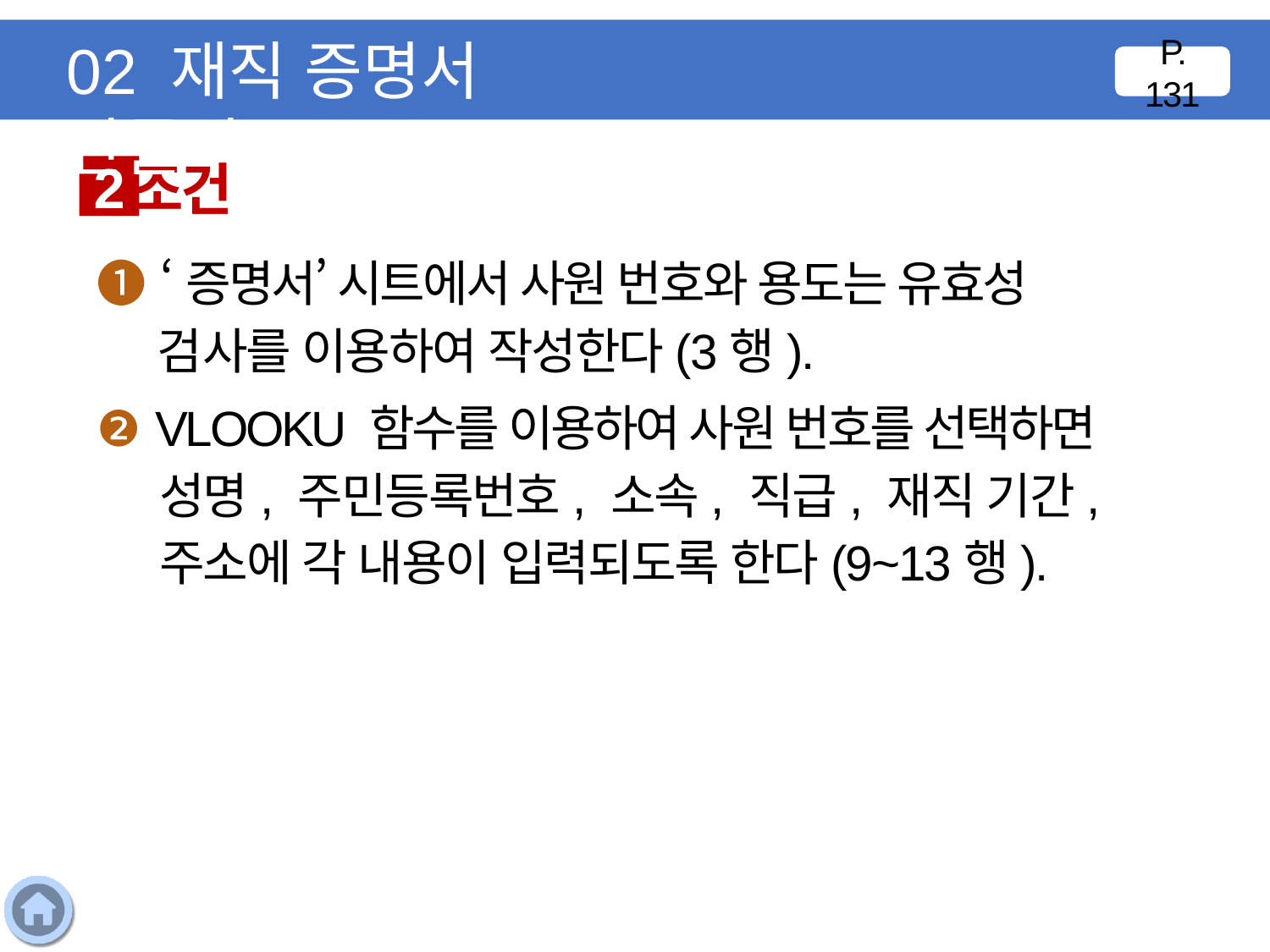

02 재직 증명서 만들기
P. 131
조건
2
❶ ‘증명서’ 시트에서 사원 번호와 용도는 유효성 검사를 이용하여 작성한다(3행).
❷ VLOOKU 함수를 이용하여 사원 번호를 선택하면 성명, 주민등록번호, 소속, 직급, 재직 기간, 주소에 각 내용이 입력되도록 한다(9~13행).